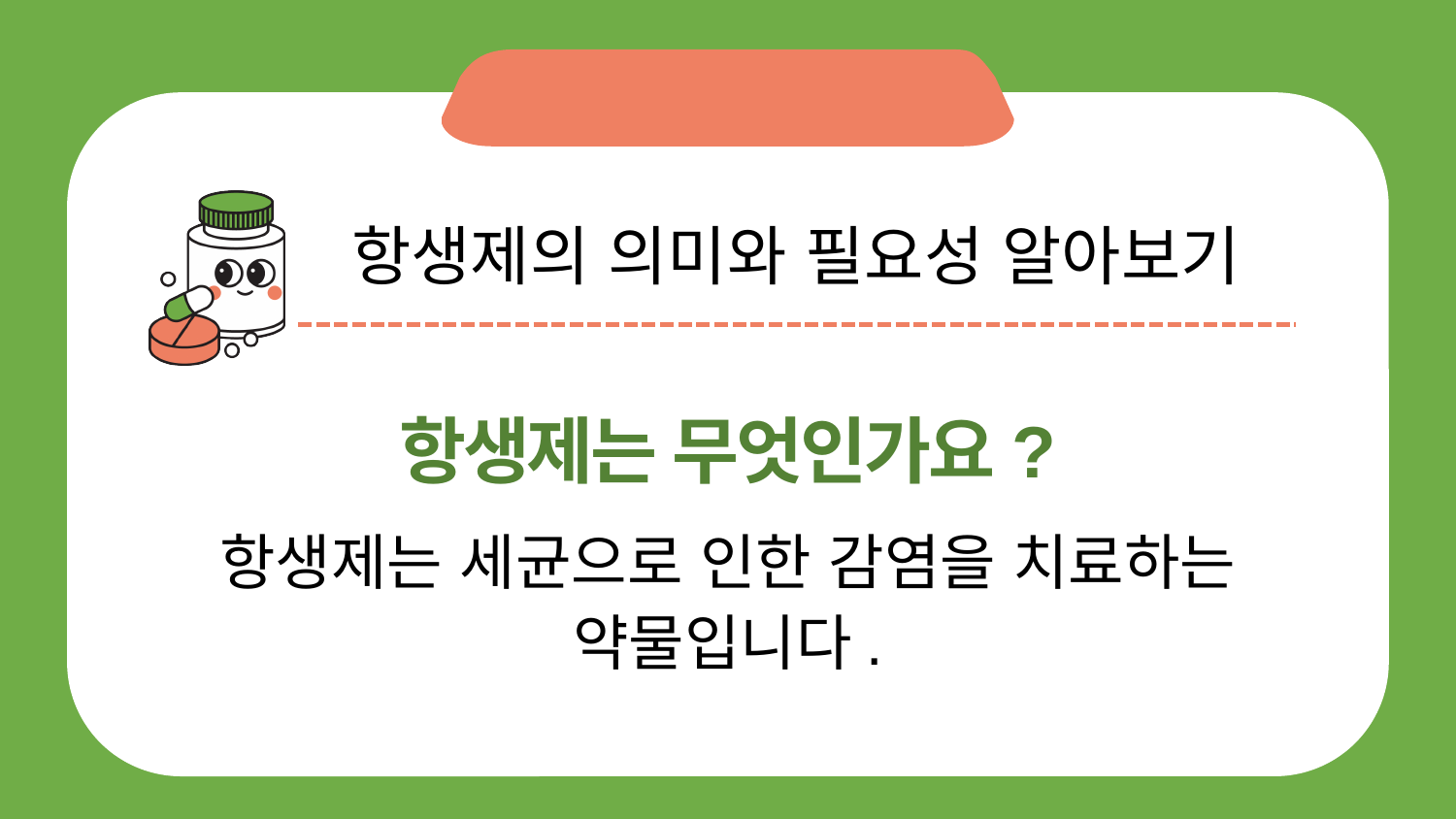

항생제의 의미와 필요성 알아보기
항생제는 무엇인가요?
항생제는 세균으로 인한 감염을 치료하는 약물입니다.